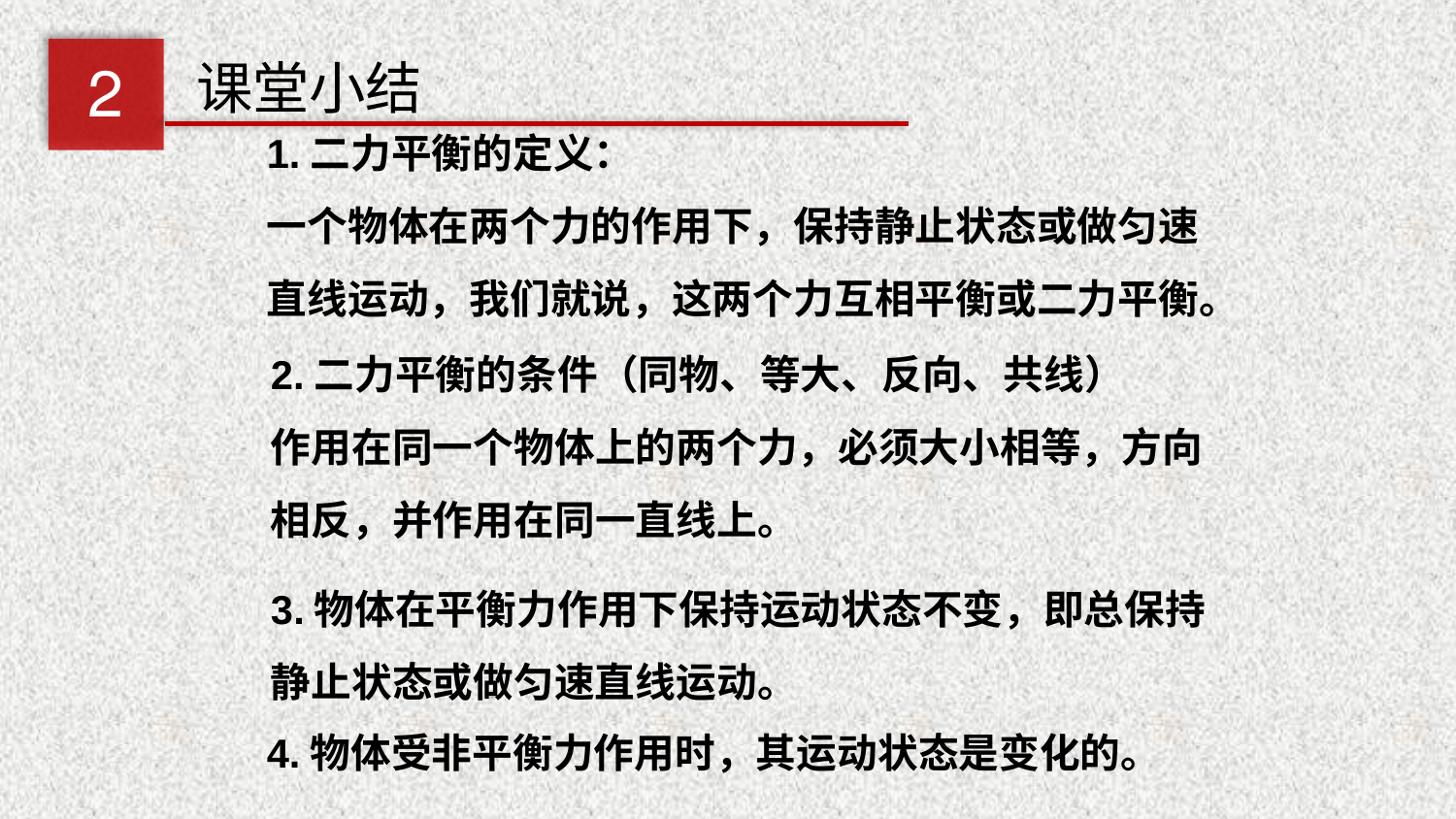

课堂小结
2
1.二力平衡的定义：
一个物体在两个力的作用下，保持静止状态或做匀速直线运动，我们就说，这两个力互相平衡或二力平衡。
2.二力平衡的条件（同物、等大、反向、共线）
作用在同一个物体上的两个力，必须大小相等，方向相反，并作用在同一直线上。
3.物体在平衡力作用下保持运动状态不变，即总保持静止状态或做匀速直线运动。
4.物体受非平衡力作用时，其运动状态是变化的。